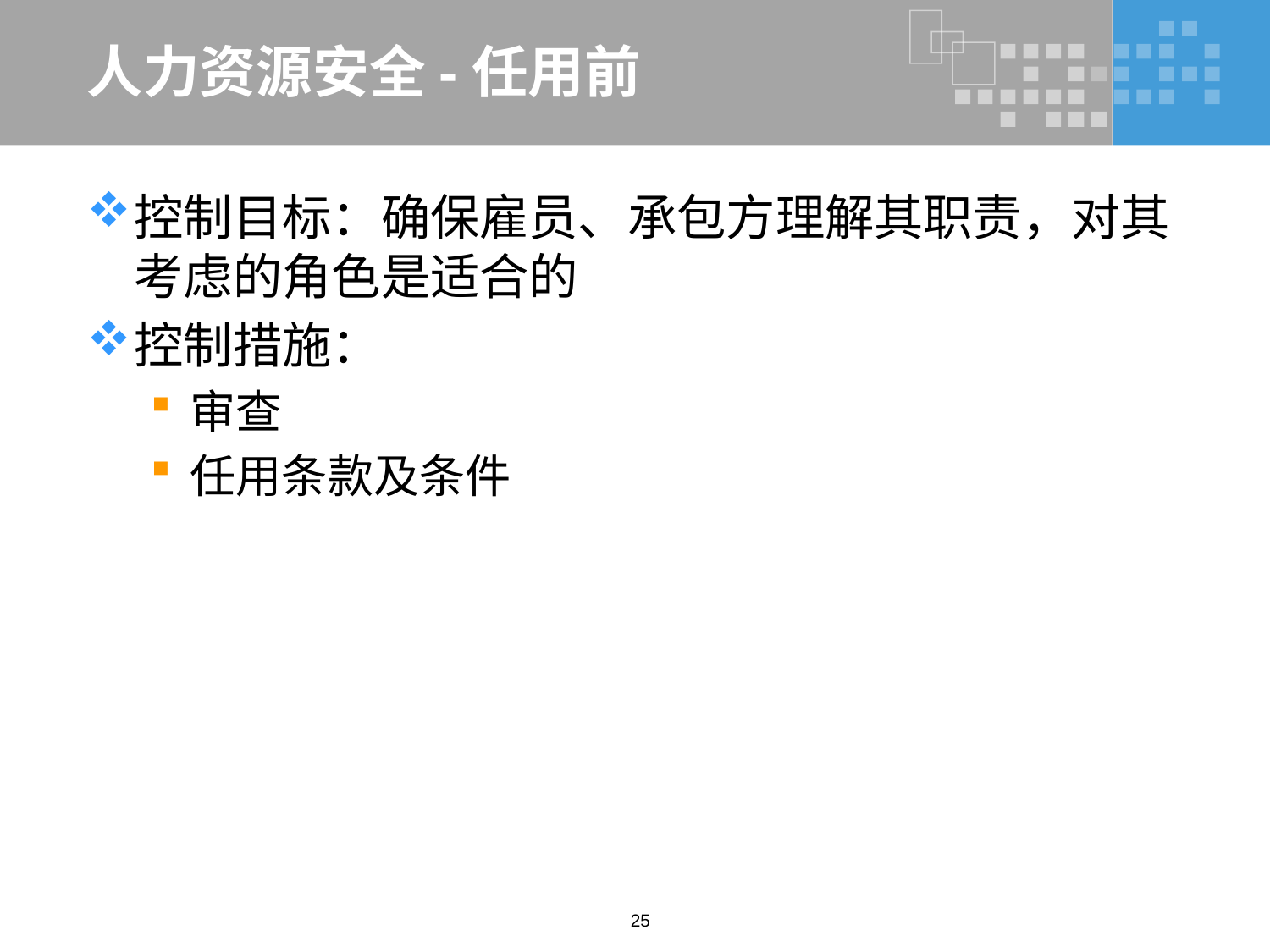

# 人力资源安全-任用前
控制目标：确保雇员、承包方理解其职责，对其考虑的角色是适合的
控制措施：
审查
任用条款及条件
25